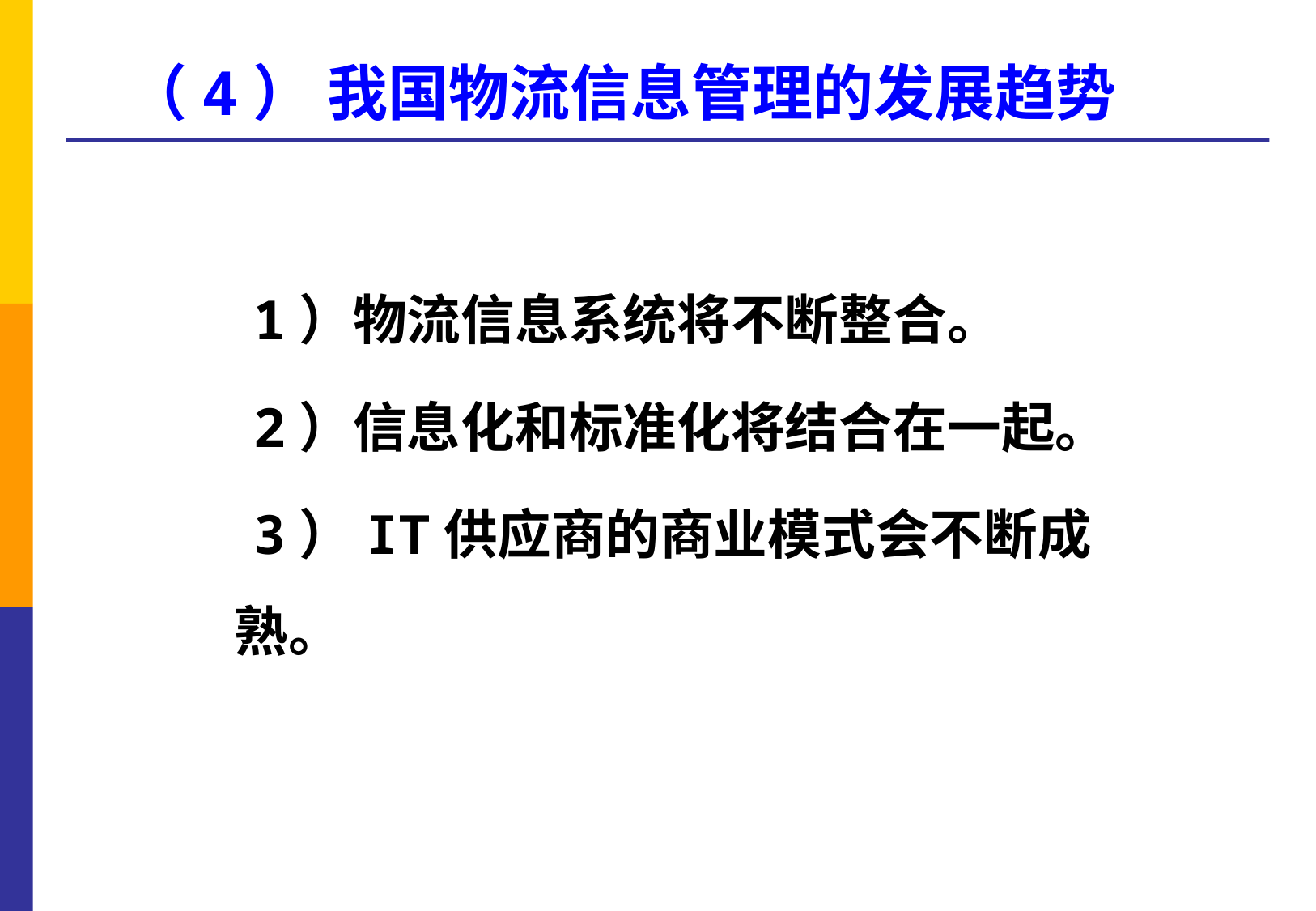

# （4） 我国物流信息管理的发展趋势
  1）物流信息系统将不断整合。
  2）信息化和标准化将结合在一起。
  3）IT供应商的商业模式会不断成熟。